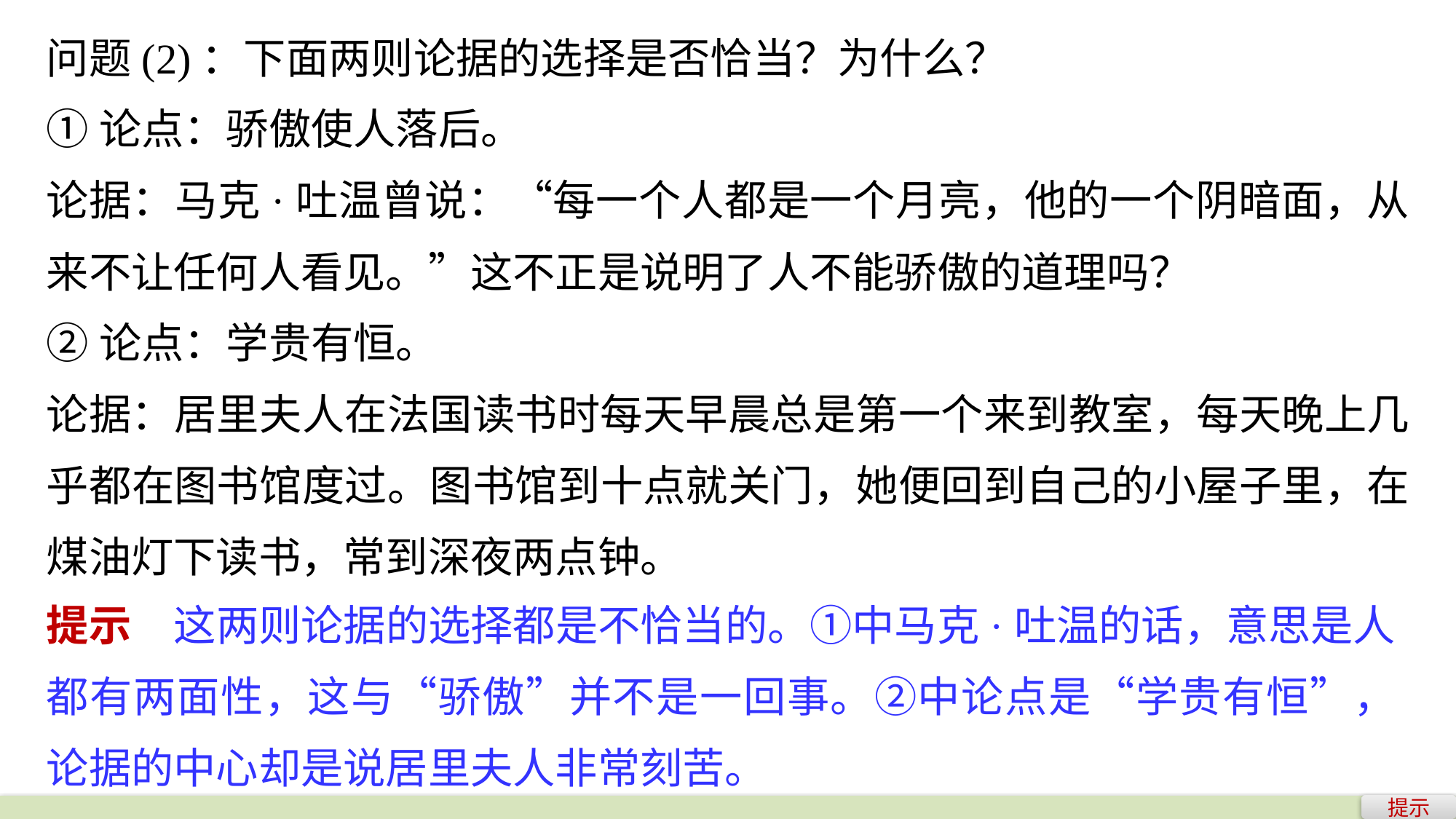

问题(2)：下面两则论据的选择是否恰当？为什么？
①论点：骄傲使人落后。
论据：马克·吐温曾说：“每一个人都是一个月亮，他的一个阴暗面，从来不让任何人看见。”这不正是说明了人不能骄傲的道理吗？
②论点：学贵有恒。
论据：居里夫人在法国读书时每天早晨总是第一个来到教室，每天晚上几乎都在图书馆度过。图书馆到十点就关门，她便回到自己的小屋子里，在煤油灯下读书，常到深夜两点钟。
提示　这两则论据的选择都是不恰当的。①中马克·吐温的话，意思是人都有两面性，这与“骄傲”并不是一回事。②中论点是“学贵有恒”，论据的中心却是说居里夫人非常刻苦。
提示